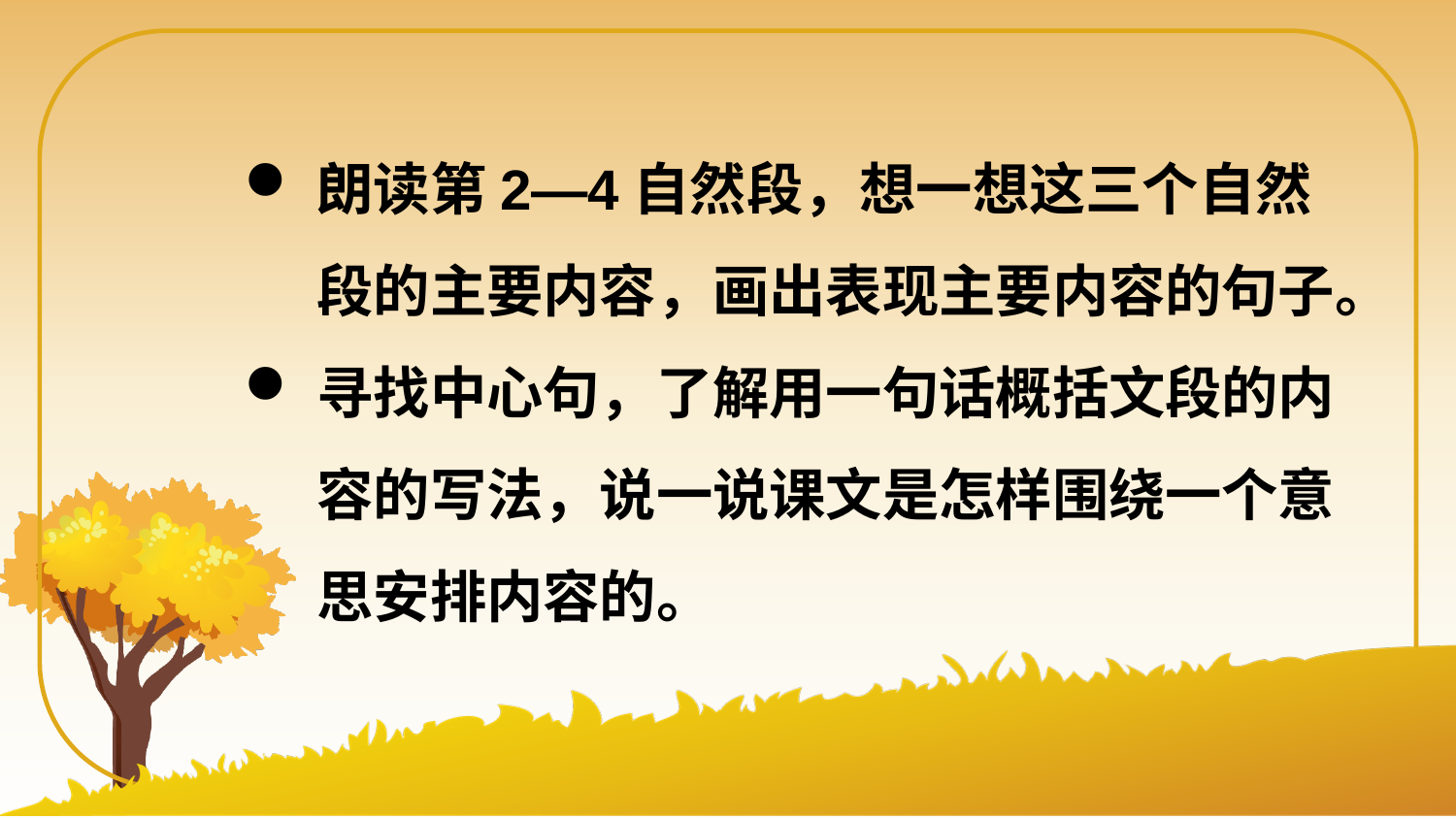

朗读第2—4自然段，想一想这三个自然段的主要内容，画出表现主要内容的句子。
寻找中心句，了解用一句话概括文段的内容的写法，说一说课文是怎样围绕一个意思安排内容的。